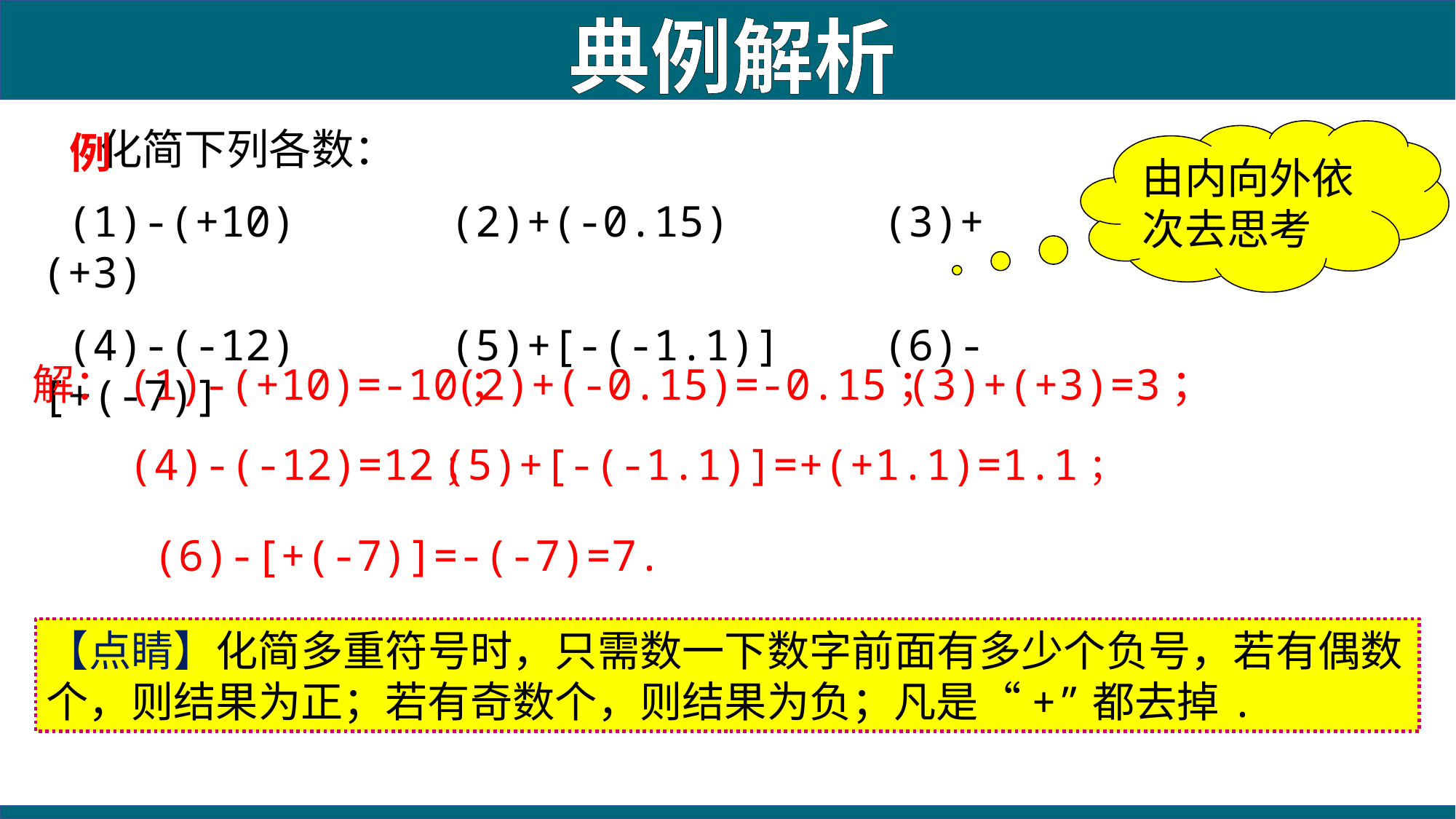

典例解析
     化简下列各数：
 (1)-(+10)      (2)+(-0.15)      (3)+(+3)
 (4)-(-12)      (5)+[-(-1.1)]    (6)-[+(-7)]
例
由内向外依次去思考
解：(1)-(+10)=-10；
(2)+(-0.15)=-0.15；
(3)+(+3)=3；
(4)-(-12)=12；
 (5)+[-(-1.1)]=+(+1.1)=1.1；
(6)-[+(-7)]=-(-7)=7.
【点睛】化简多重符号时，只需数一下数字前面有多少个负号，若有偶数个，则结果为正；若有奇数个，则结果为负；凡是“+”都去掉.